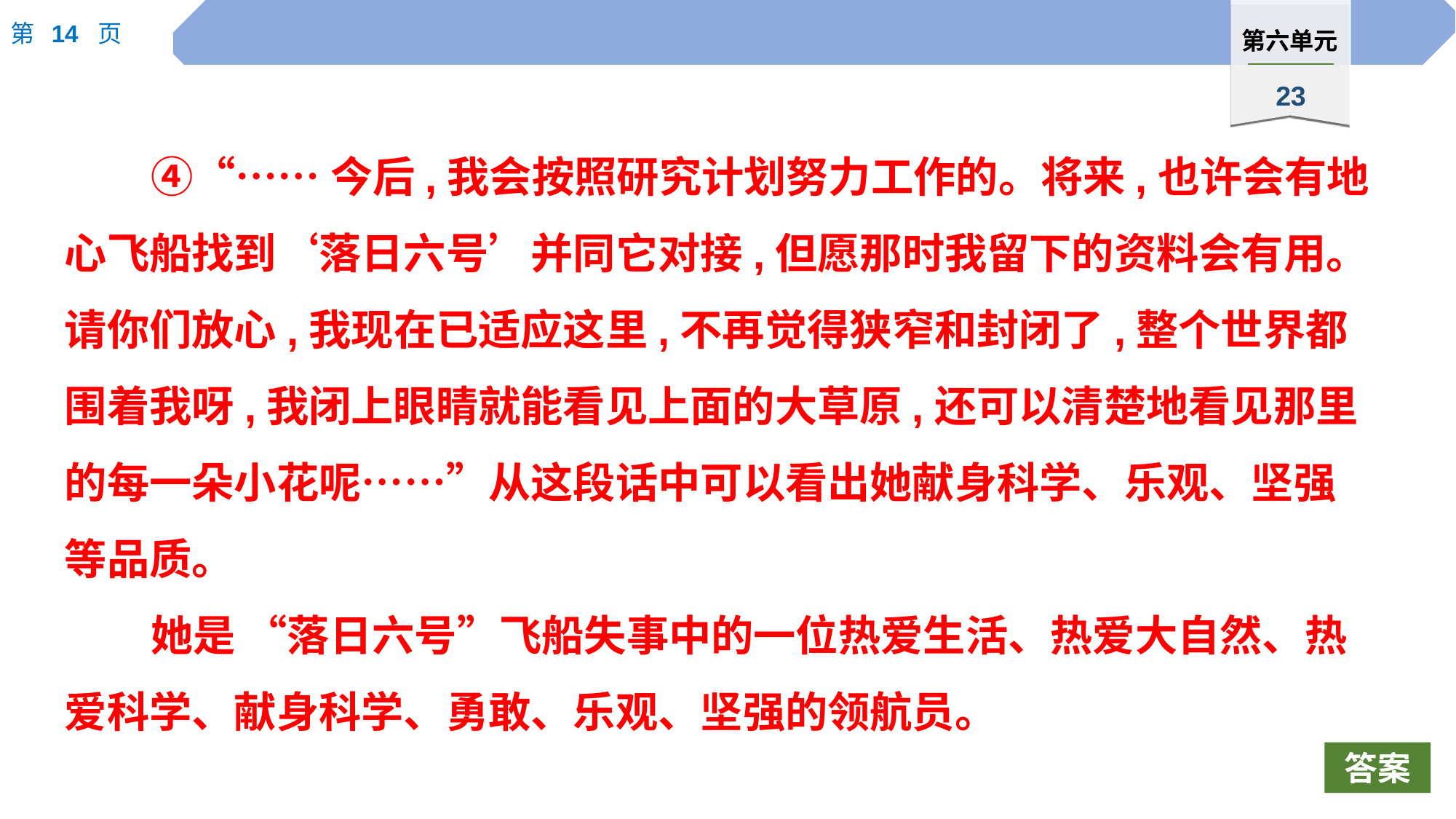

④“……今后,我会按照研究计划努力工作的。将来,也许会有地心飞船找到‘落日六号’并同它对接,但愿那时我留下的资料会有用。请你们放心,我现在已适应这里,不再觉得狭窄和封闭了,整个世界都围着我呀,我闭上眼睛就能看见上面的大草原,还可以清楚地看见那里的每一朵小花呢……”从这段话中可以看出她献身科学、乐观、坚强等品质。
她是 “落日六号”飞船失事中的一位热爱生活、热爱大自然、热爱科学、献身科学、勇敢、乐观、坚强的领航员。
答案